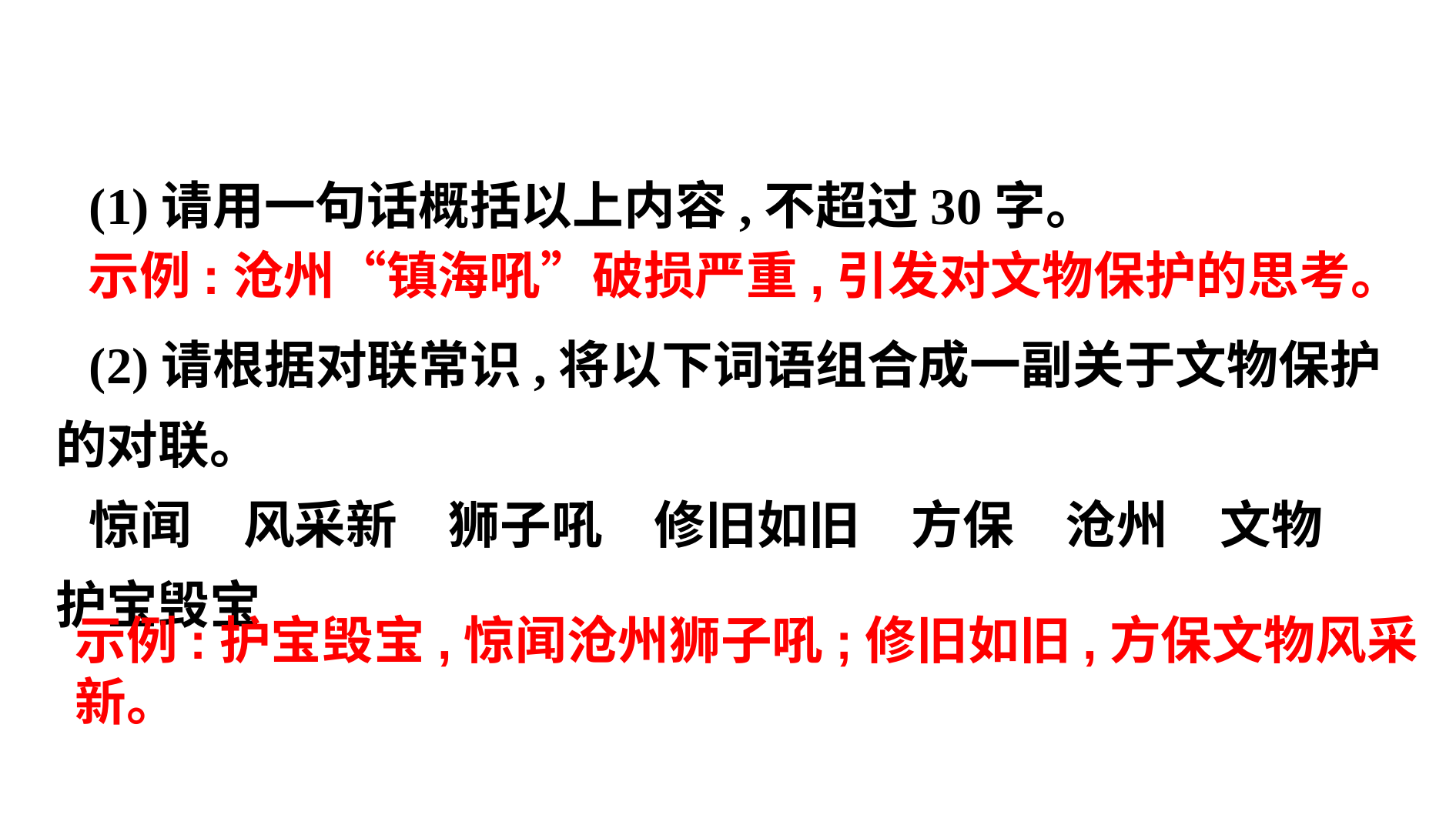

(1)请用一句话概括以上内容,不超过30字。

(2)请根据对联常识,将以下词语组合成一副关于文物保护的对联。
惊闻　风采新　狮子吼　修旧如旧　方保　沧州　文物　护宝毁宝

示例:沧州“镇海吼”破损严重,引发对文物保护的思考。
示例:护宝毁宝,惊闻沧州狮子吼;修旧如旧,方保文物风采新。